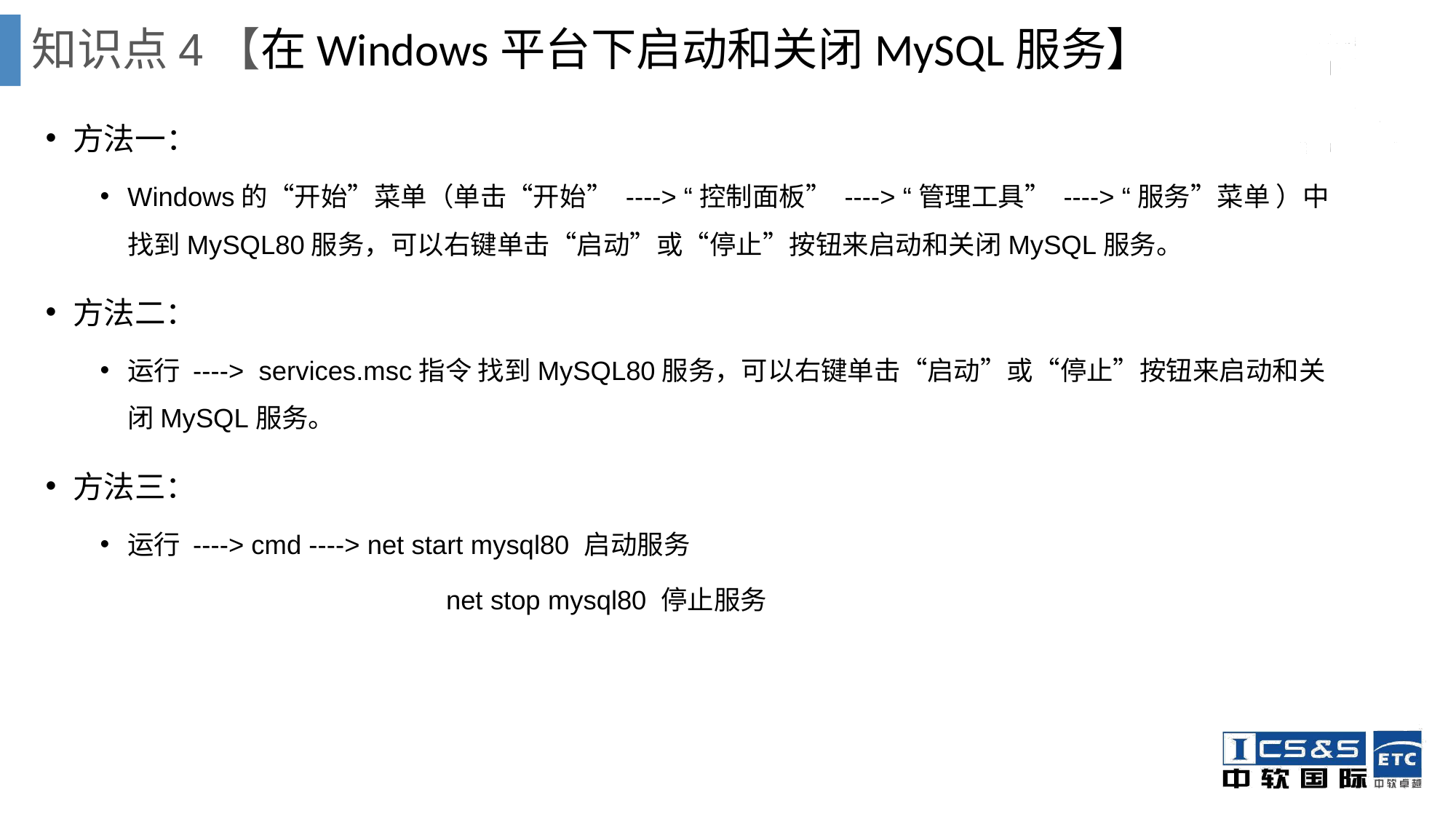

知识点4【在Windows平台下启动和关闭MySQL服务】
方法一：
Windows的“开始”菜单（单击“开始” ----> “控制面板” ----> “管理工具” ----> “服务”菜单 ）中找到MySQL80服务，可以右键单击“启动”或“停止”按钮来启动和关闭MySQL服务。
方法二：
运行 ---->  services.msc指令 找到MySQL80服务，可以右键单击“启动”或“停止”按钮来启动和关闭MySQL服务。
方法三：
运行 ----> cmd ----> net start mysql80 启动服务
			   net stop mysql80 停止服务